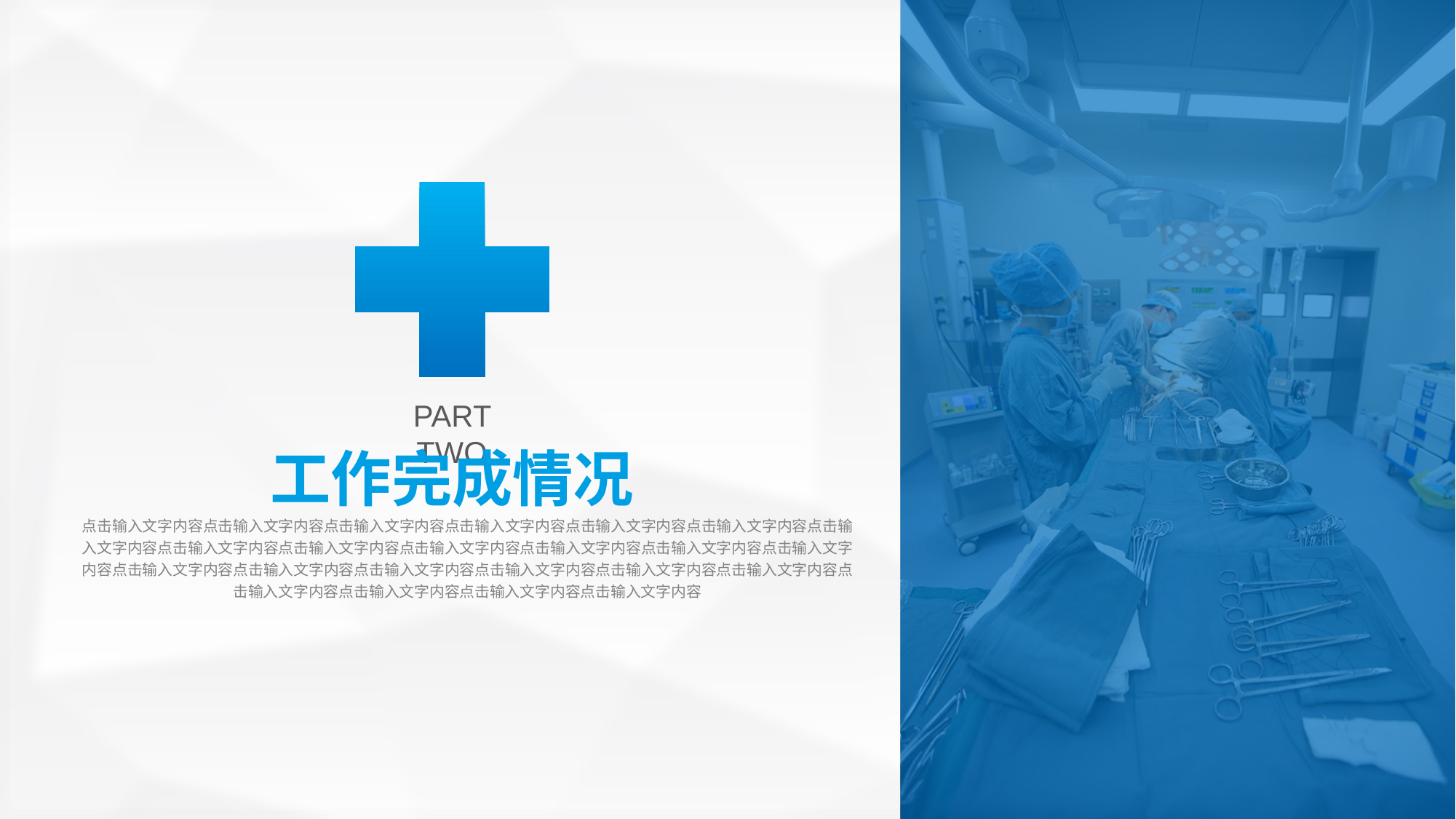

PART TWO
工作完成情况
点击输入文字内容点击输入文字内容点击输入文字内容点击输入文字内容点击输入文字内容点击输入文字内容点击输入文字内容点击输入文字内容点击输入文字内容点击输入文字内容点击输入文字内容点击输入文字内容点击输入文字内容点击输入文字内容点击输入文字内容点击输入文字内容点击输入文字内容点击输入文字内容点击输入文字内容点击输入文字内容点击输入文字内容点击输入文字内容点击输入文字内容